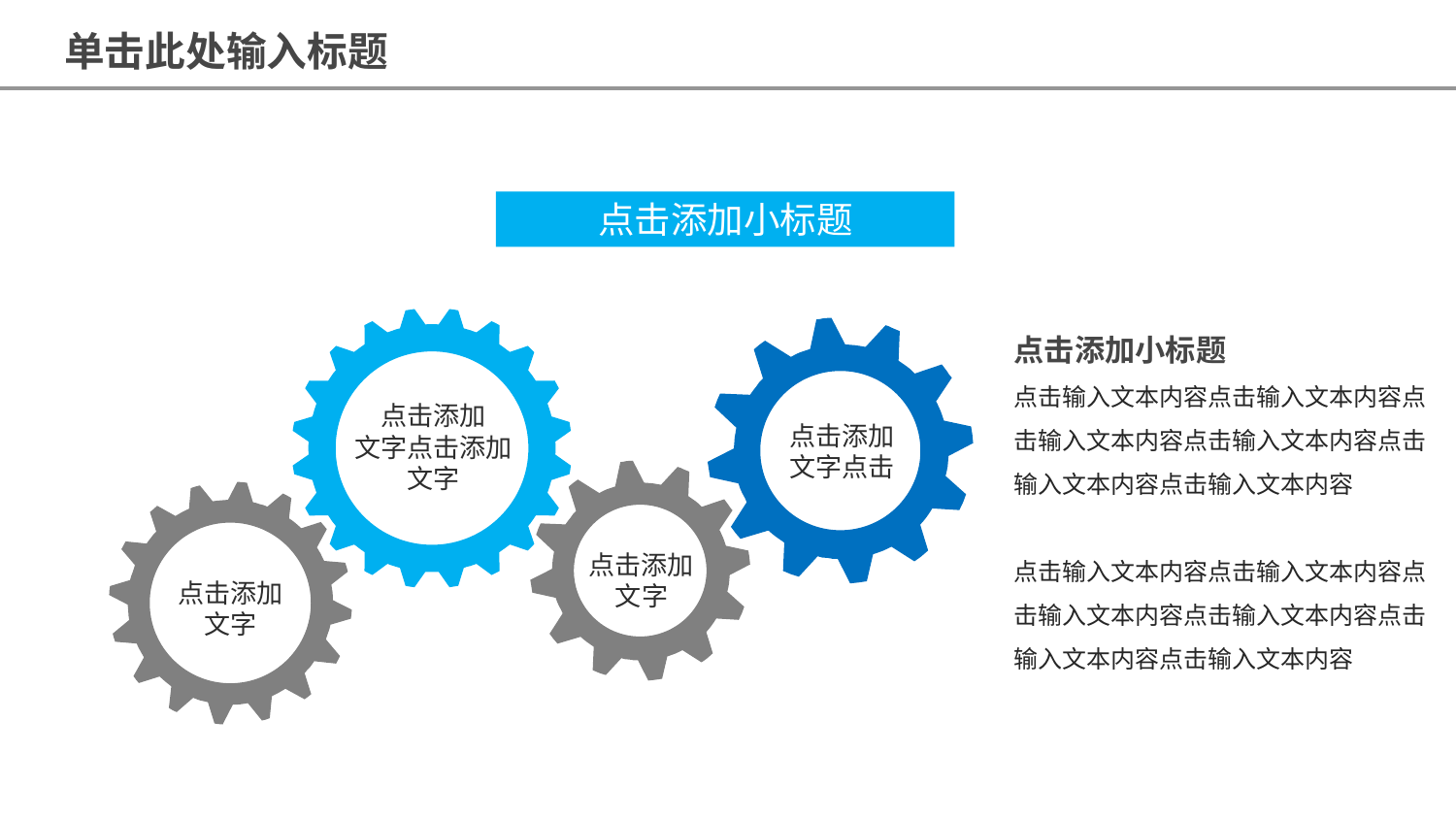

单击此处输入标题
点击添加小标题
点击添加小标题
点击输入文本内容点击输入文本内容点击输入文本内容点击输入文本内容点击输入文本内容点击输入文本内容

点击输入文本内容点击输入文本内容点击输入文本内容点击输入文本内容点击输入文本内容点击输入文本内容

点击添加
文字点击添加
文字
点击添加
文字点击

点击添加
文字
点击添加
文字